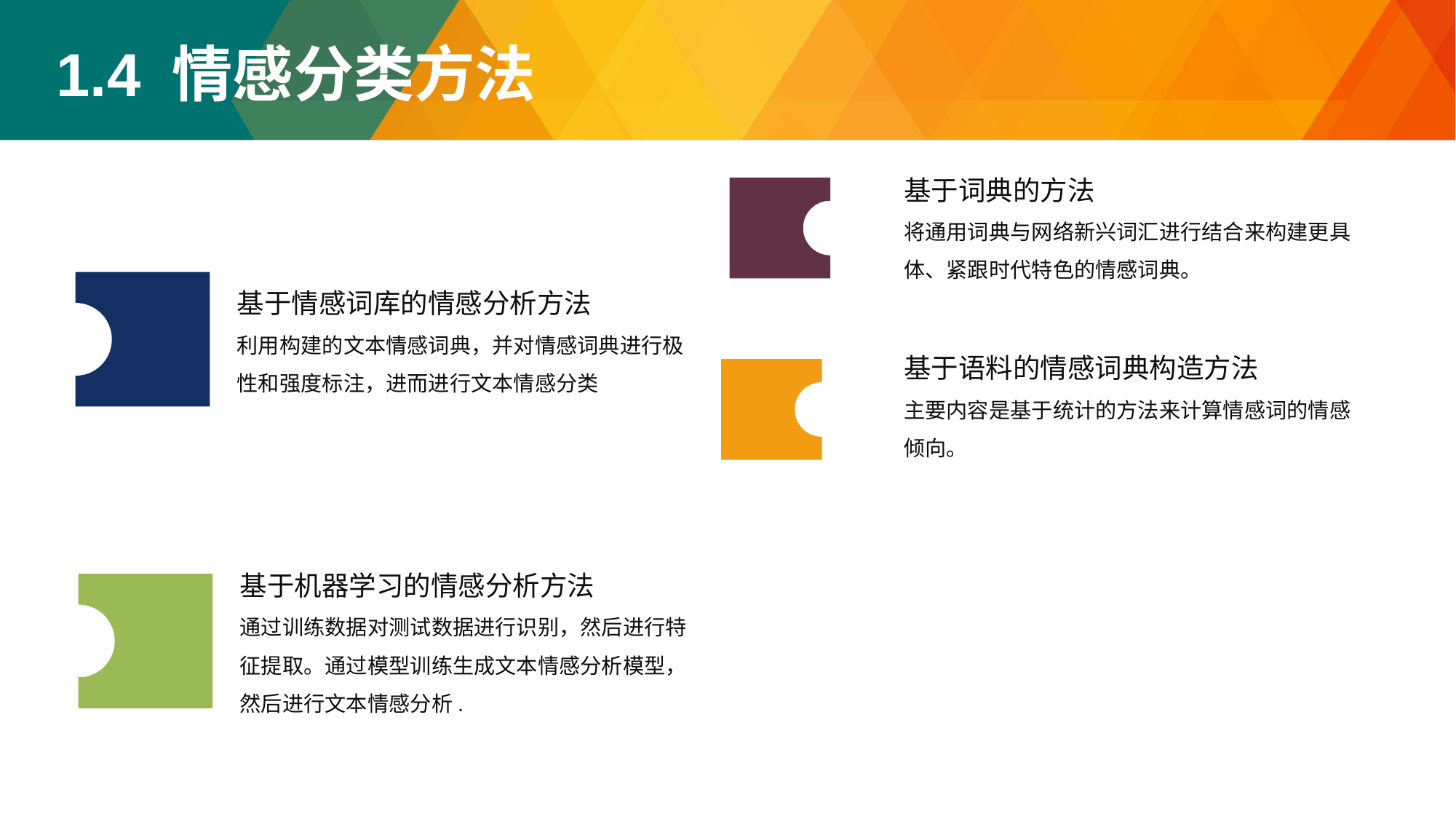

1.4 情感分类方法
基于词典的方法
将通用词典与网络新兴词汇进行结合来构建更具体、紧跟时代特色的情感词典。

基于情感词库的情感分析方法
利用构建的文本情感词典，并对情感词典进行极性和强度标注，进而进行文本情感分类
基于语料的情感词典构造方法
主要内容是基于统计的方法来计算情感词的情感倾向。

基于机器学习的情感分析方法
通过训练数据对测试数据进行识别，然后进行特征提取。通过模型训练生成文本情感分析模型，然后进行文本情感分析.